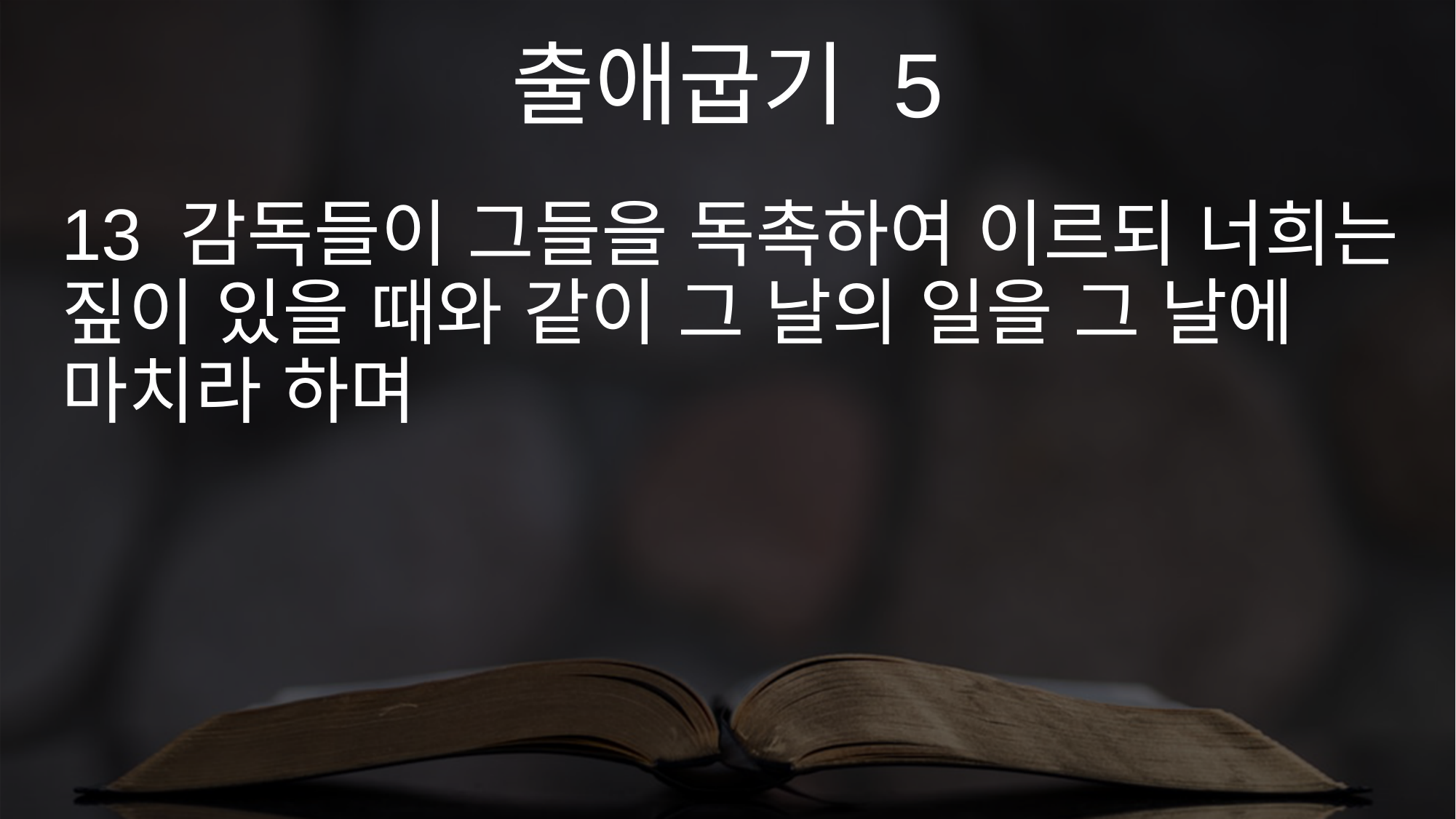

출애굽기 5
13 감독들이 그들을 독촉하여 이르되 너희는 짚이 있을 때와 같이 그 날의 일을 그 날에 마치라 하며